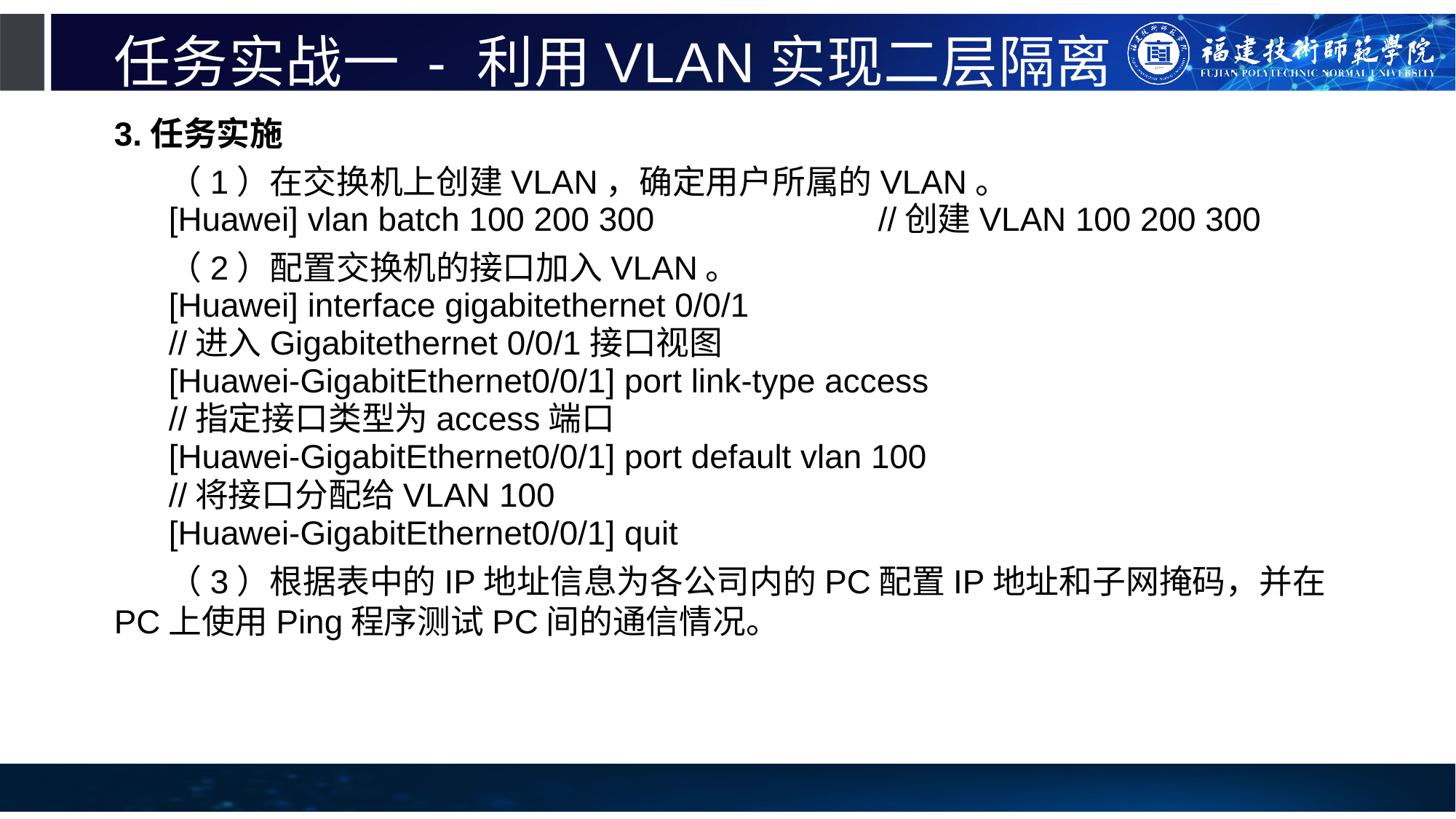

# 任务实战一 - 利用VLAN实现二层隔离
3.任务实施
（1）在交换机上创建VLAN，确定用户所属的VLAN。
[Huawei] vlan batch 100 200 300			//创建VLAN 100 200 300
（2）配置交换机的接口加入VLAN。
[Huawei] interface gigabitethernet 0/0/1
//进入Gigabitethernet 0/0/1接口视图
[Huawei-GigabitEthernet0/0/1] port link-type access
//指定接口类型为access端口
[Huawei-GigabitEthernet0/0/1] port default vlan 100
//将接口分配给VLAN 100
[Huawei-GigabitEthernet0/0/1] quit
（3）根据表中的IP地址信息为各公司内的PC配置IP地址和子网掩码，并在PC上使用Ping程序测试PC间的通信情况。